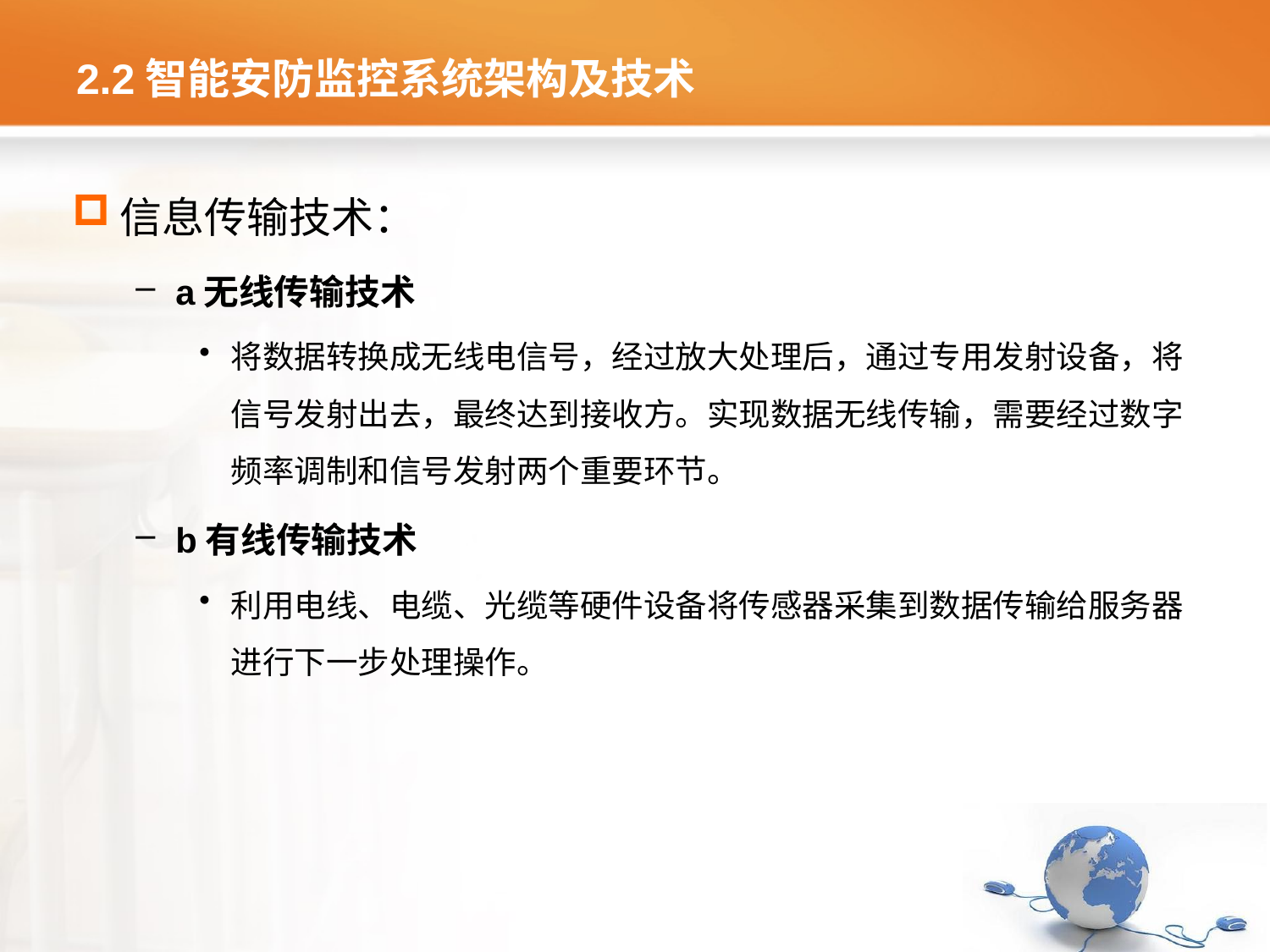

# 2.2智能安防监控系统架构及技术
信息传输技术：
a无线传输技术
将数据转换成无线电信号，经过放大处理后，通过专用发射设备，将信号发射出去，最终达到接收方。实现数据无线传输，需要经过数字频率调制和信号发射两个重要环节。
b有线传输技术
利用电线、电缆、光缆等硬件设备将传感器采集到数据传输给服务器进行下一步处理操作。